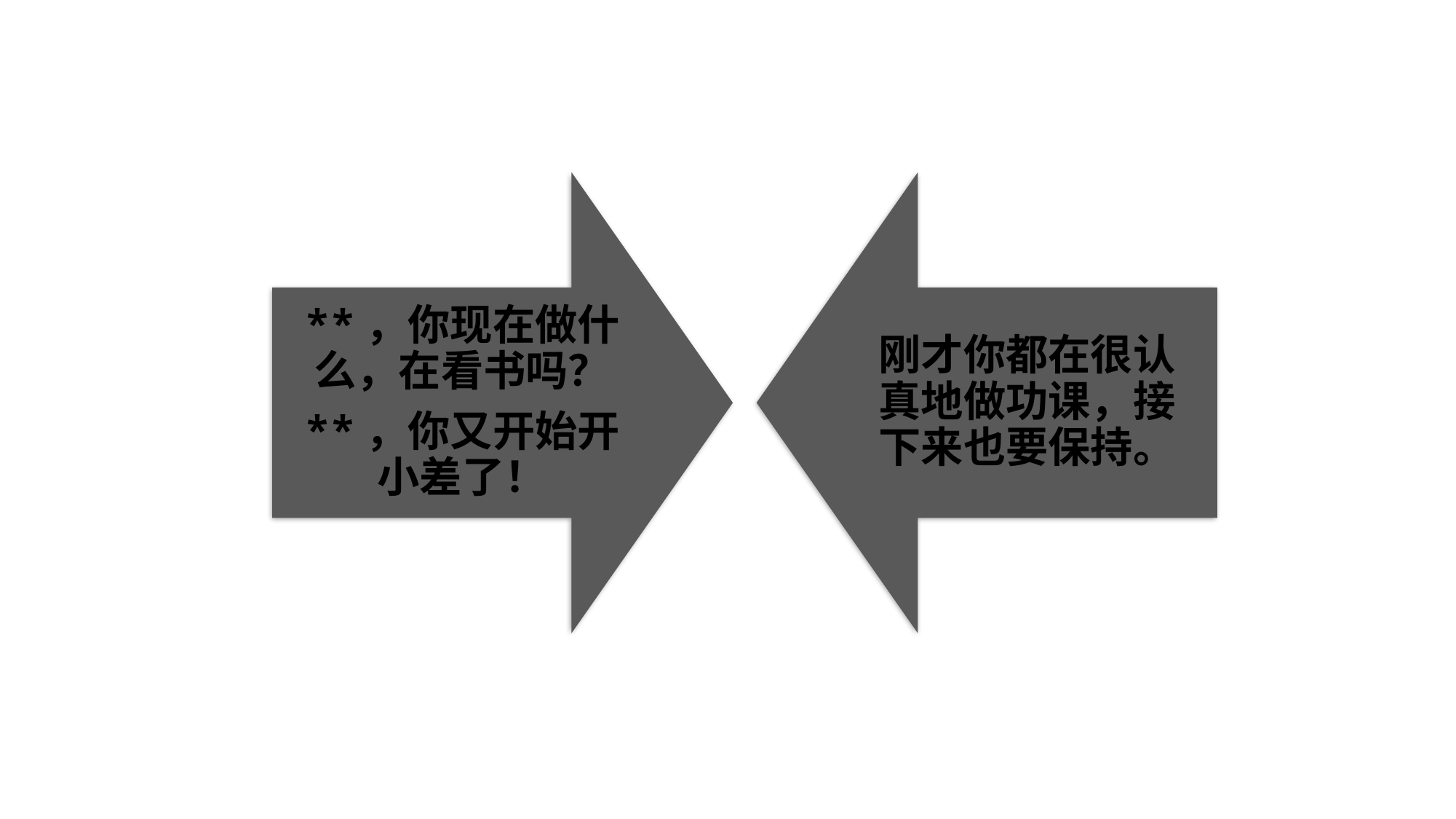

**，你现在做什么，在看书吗？
**，你又开始开小差了！
刚才你都在很认真地做功课，接下来也要保持。